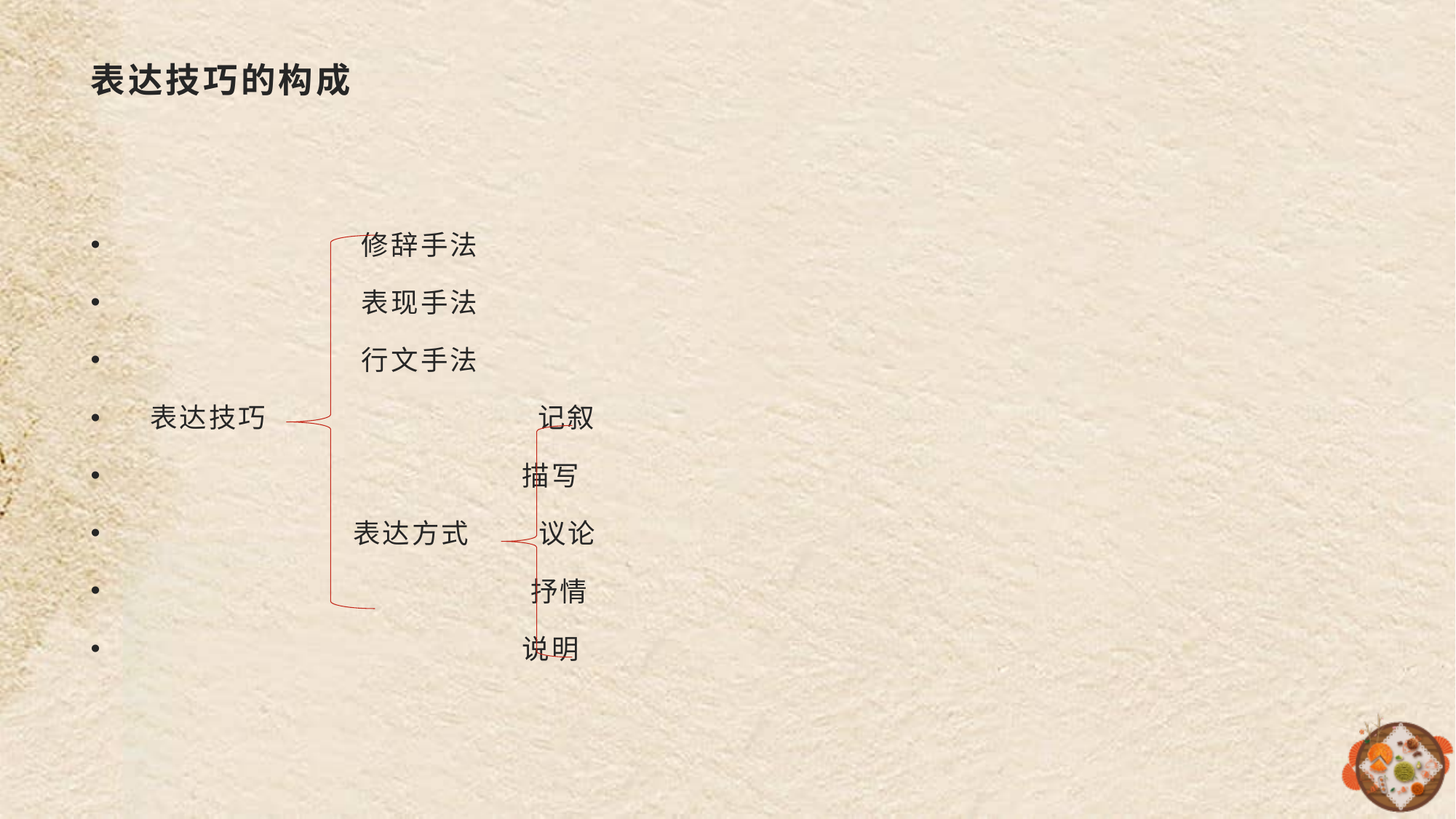

# 表达技巧的构成

                            修辞手法
                            表现手法
                            行文手法
   表达技巧                                记叙
                                               描写
                           表达方式        议论
                                                抒情
                                               说明